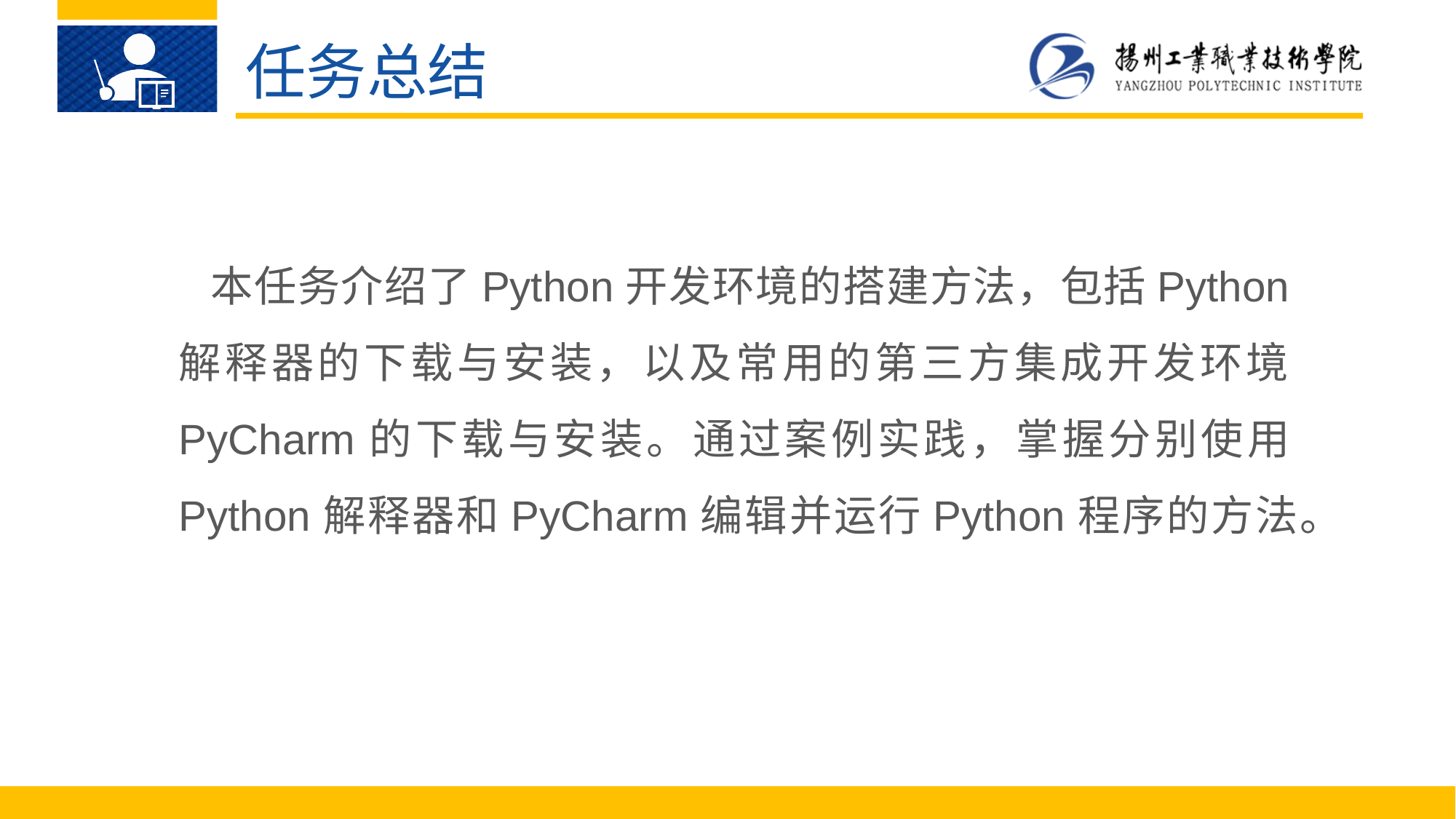

任务总结
本任务介绍了Python开发环境的搭建方法，包括Python解释器的下载与安装，以及常用的第三方集成开发环境PyCharm的下载与安装。通过案例实践，掌握分别使用Python解释器和PyCharm编辑并运行Python程序的方法。